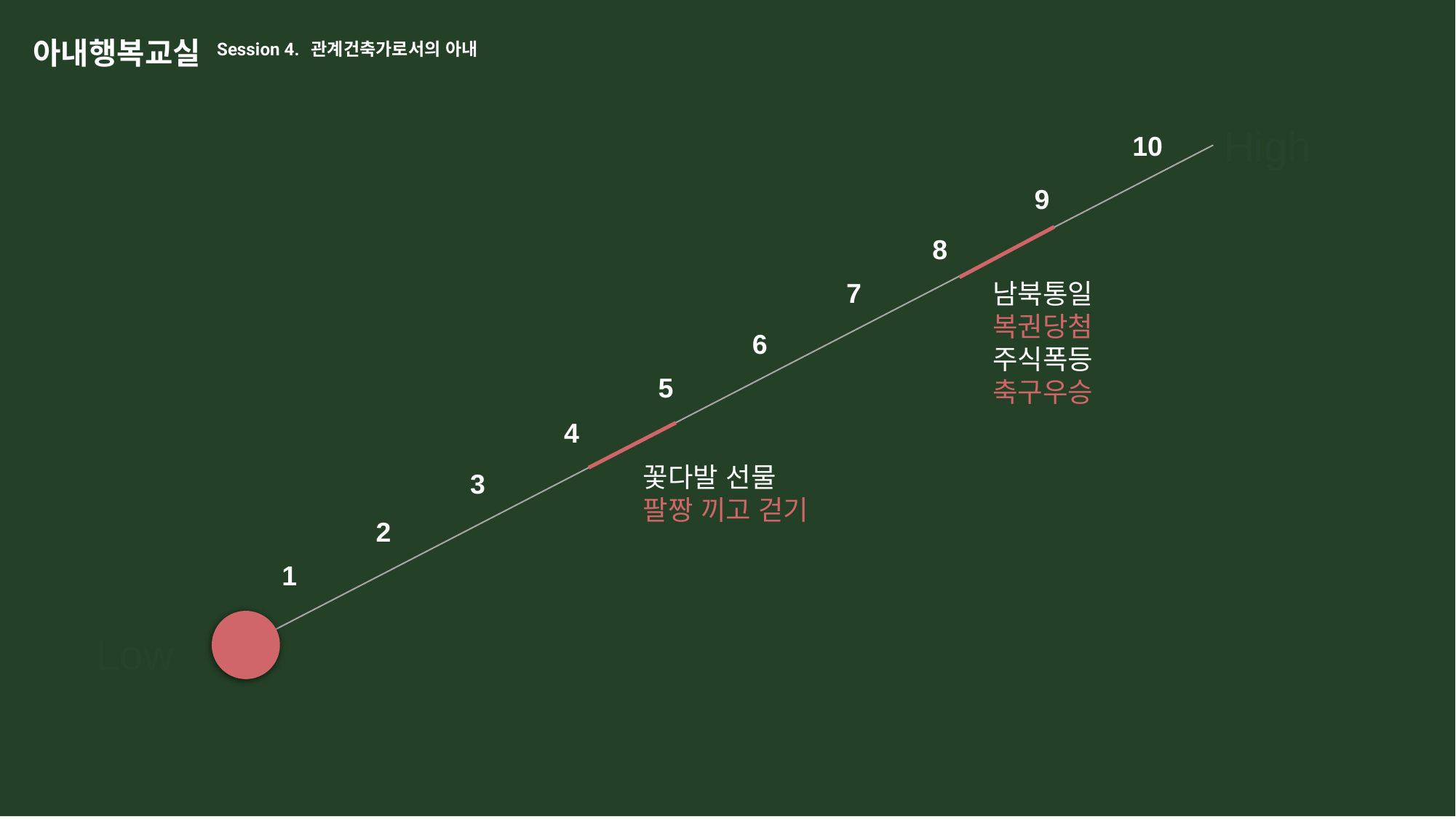

아내행복교실 Session 4. 관계건축가로서의 아내

High
10
9
8
7
남북통일
복권당첨
주식폭등
축구우승
6
5
4
꽃다발 선물
팔짱 끼고 걷기
3
2
1

Low